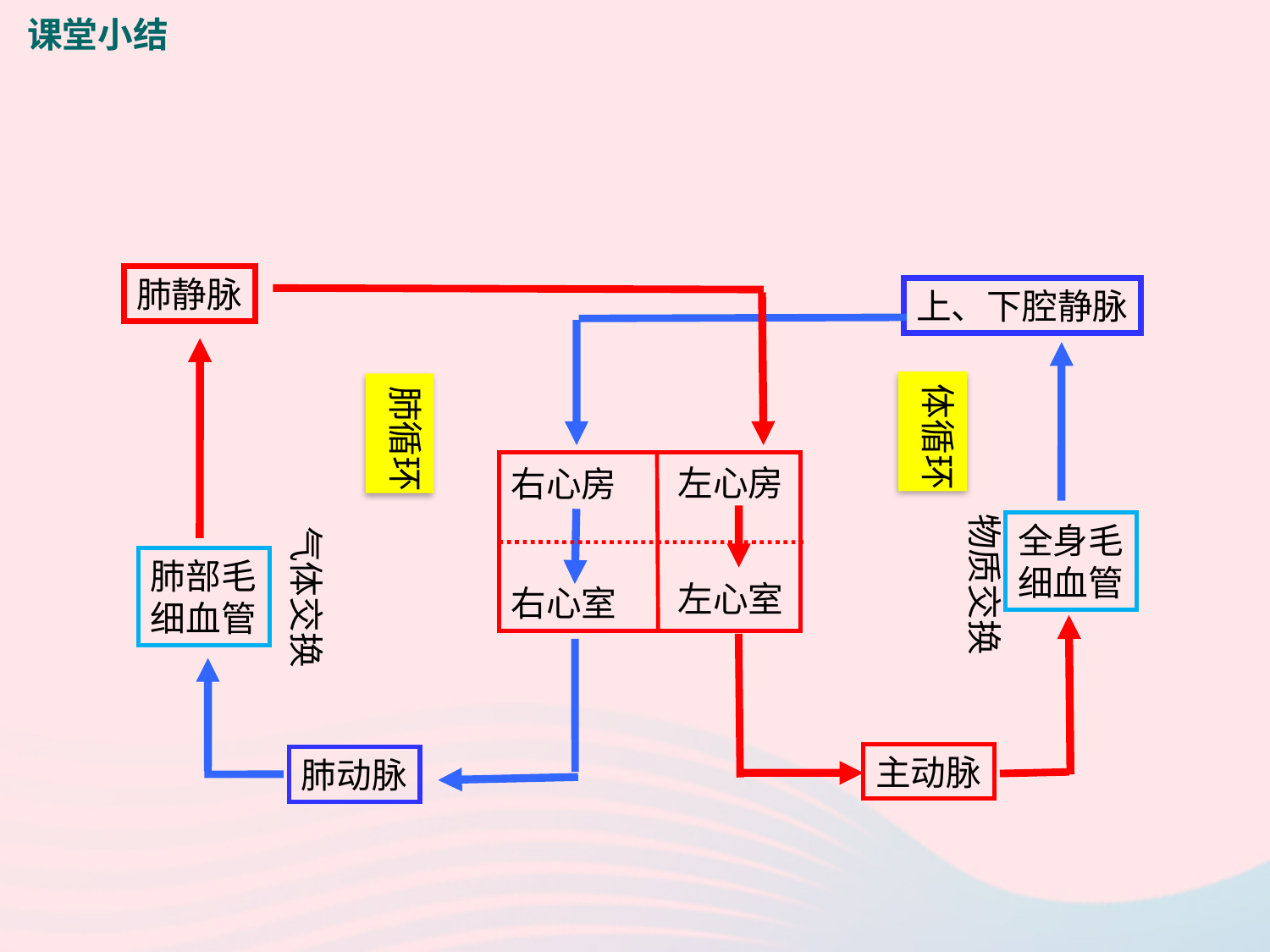

课堂小结
肺静脉
上、下腔静脉

体循环
肺循环

左心房
右心房
物质交换

全身毛
细血管
气体交换
肺部毛
细血管
左心室
右心室

主动脉
肺动脉